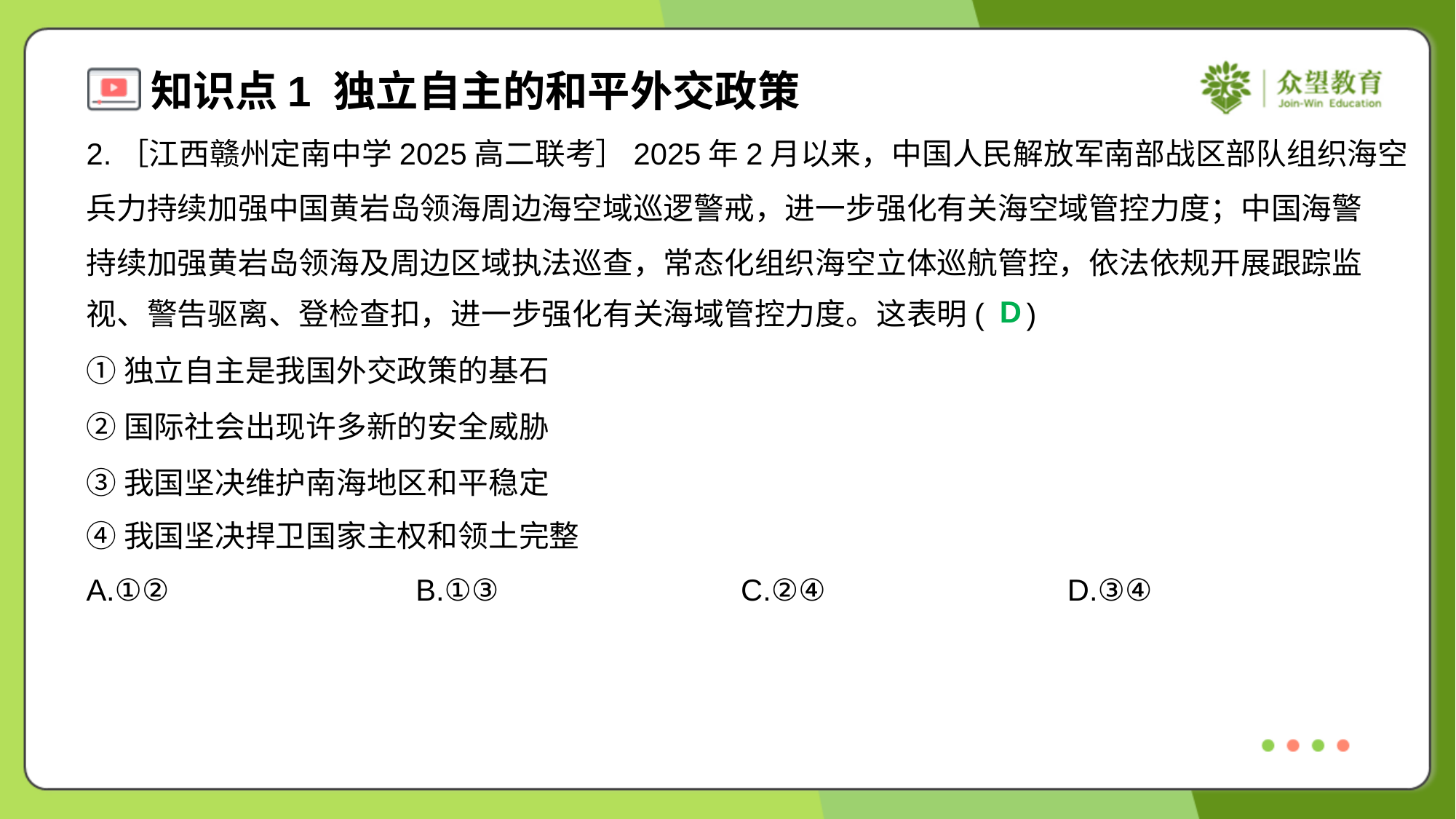

2.［江西赣州定南中学2025高二联考］2025年2月以来，中国人民解放军南部战区部队组织海空
兵力持续加强中国黄岩岛领海周边海空域巡逻警戒，进一步强化有关海空域管控力度；中国海警
持续加强黄岩岛领海及周边区域执法巡查，常态化组织海空立体巡航管控，依法依规开展跟踪监
视、警告驱离、登检查扣，进一步强化有关海域管控力度。这表明(     )
D
①独立自主是我国外交政策的基石
②国际社会出现许多新的安全威胁
③我国坚决维护南海地区和平稳定
④我国坚决捍卫国家主权和领土完整
A.①②	B.①③	C.②④	D.③④